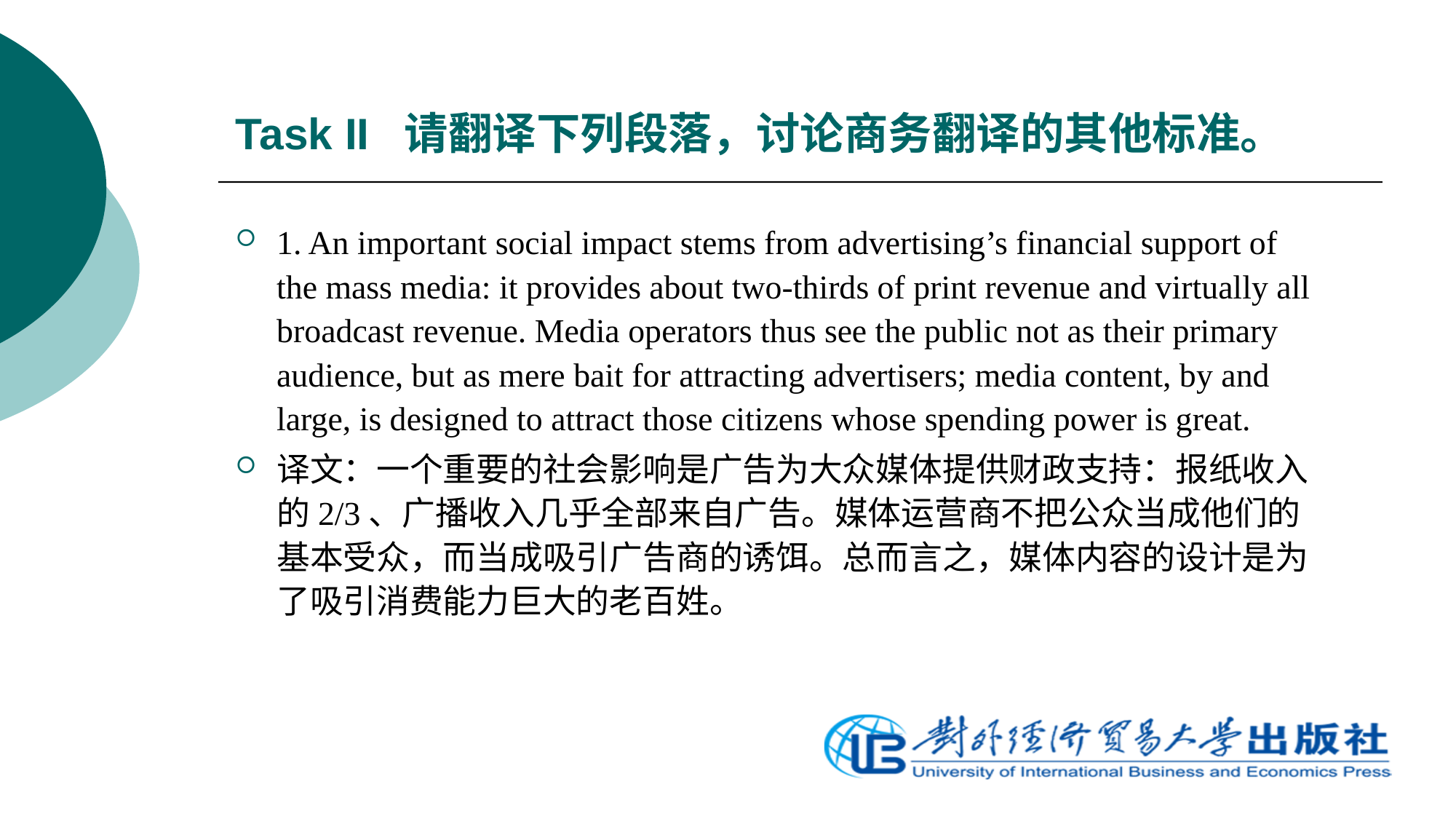

# Task II  请翻译下列段落，讨论商务翻译的其他标准。
1. An important social impact stems from advertising’s financial support of the mass media: it provides about two-thirds of print revenue and virtually all broadcast revenue. Media operators thus see the public not as their primary audience, but as mere bait for attracting advertisers; media content, by and large, is designed to attract those citizens whose spending power is great.
译文：一个重要的社会影响是广告为大众媒体提供财政支持：报纸收入的2/3、广播收入几乎全部来自广告。媒体运营商不把公众当成他们的基本受众，而当成吸引广告商的诱饵。总而言之，媒体内容的设计是为了吸引消费能力巨大的老百姓。